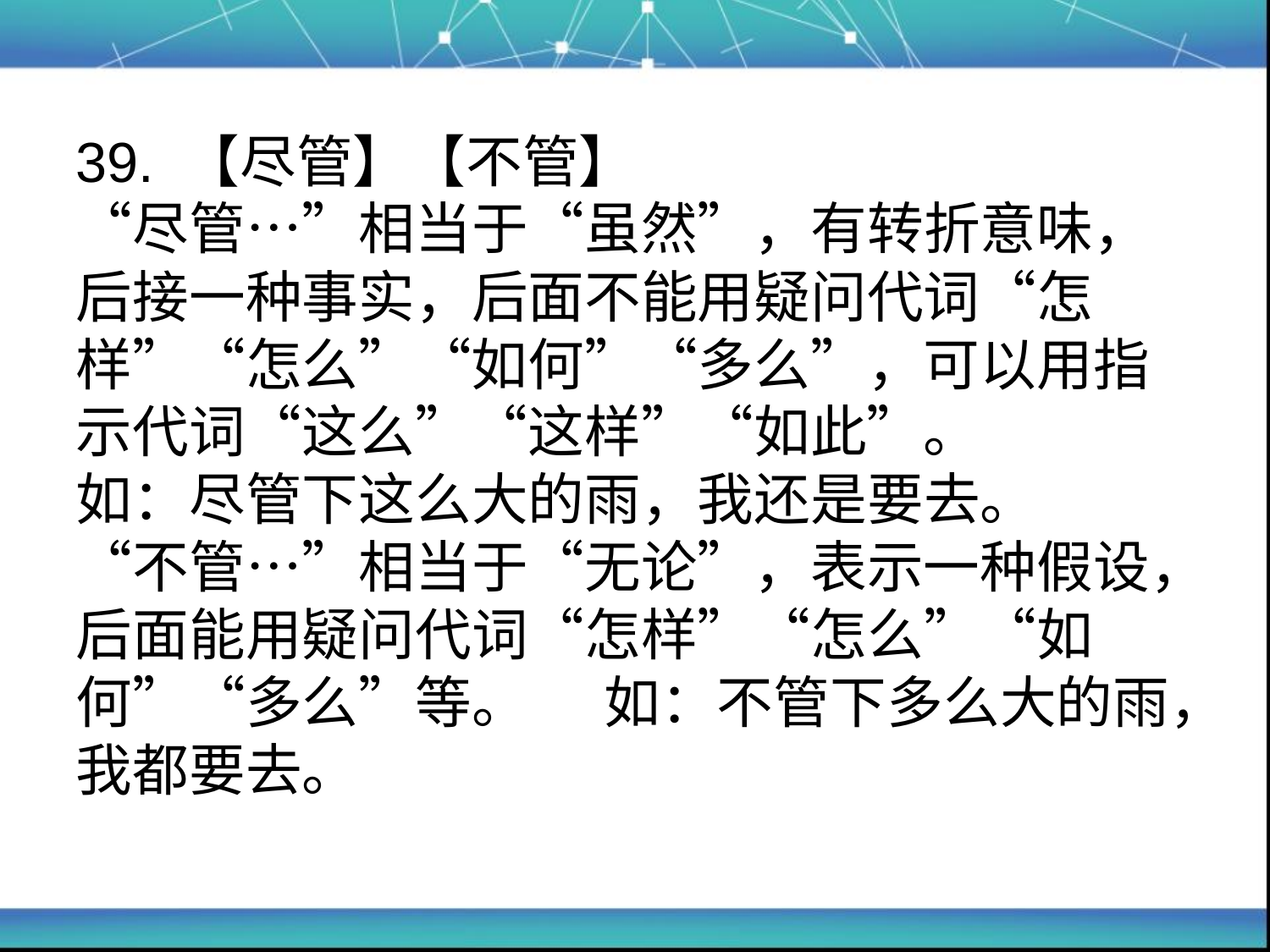

# 39. 【尽管】【不管】 “尽管…”相当于“虽然”，有转折意味，后接一种事实，后面不能用疑问代词“怎样”“怎么”“如何”“多么”，可以用指示代词“这么”“这样”“如此”。 如：尽管下这么大的雨，我还是要去。 “不管…”相当于“无论”，表示一种假设，后面能用疑问代词“怎样”“怎么”“如何”“多么”等。      如：不管下多么大的雨，我都要去。